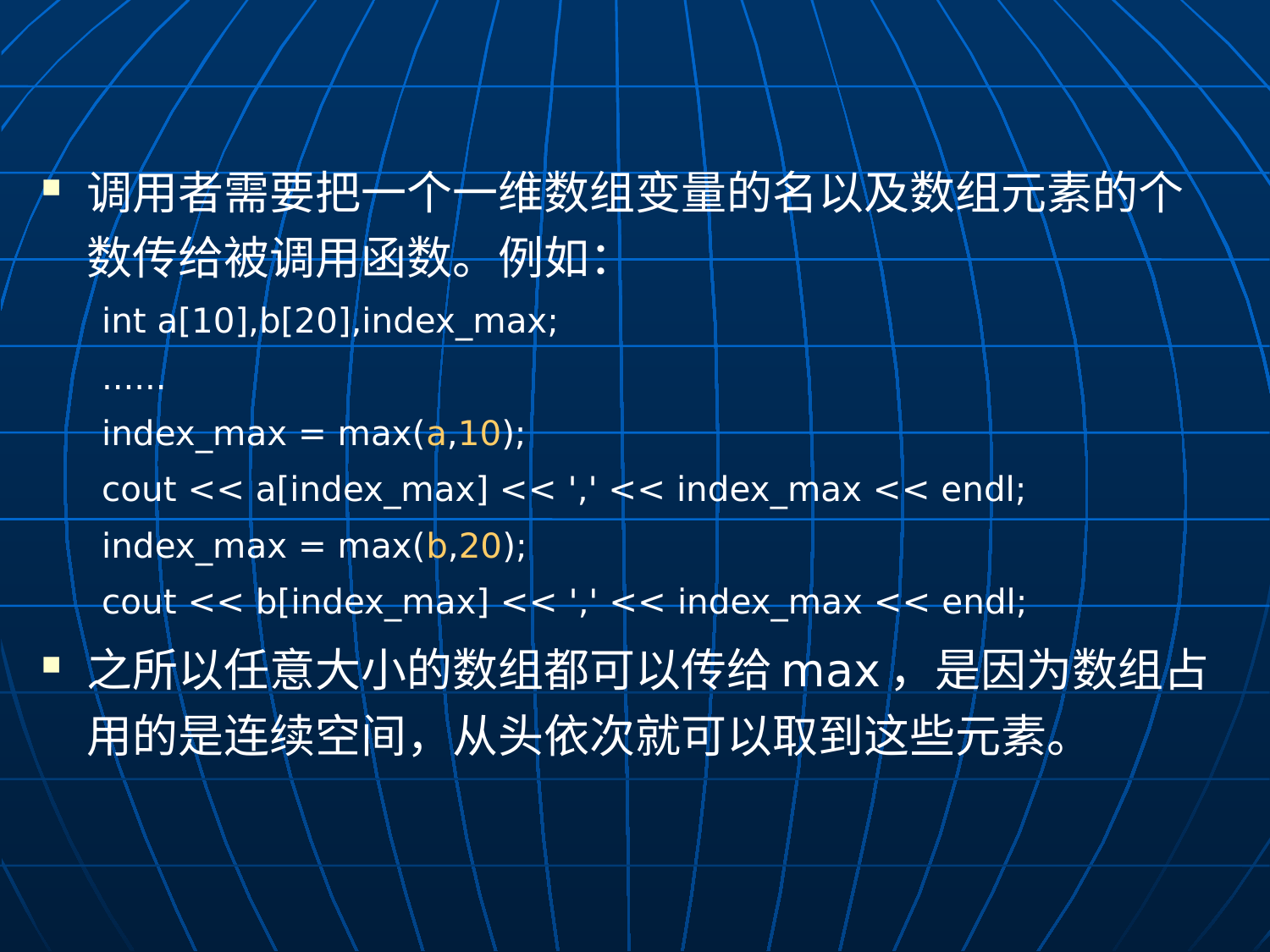

调用者需要把一个一维数组变量的名以及数组元素的个数传给被调用函数。例如：
int a[10],b[20],index_max;
......
index_max = max(a,10);
cout << a[index_max] << ',' << index_max << endl;
index_max = max(b,20);
cout << b[index_max] << ',' << index_max << endl;
之所以任意大小的数组都可以传给max，是因为数组占用的是连续空间，从头依次就可以取到这些元素。